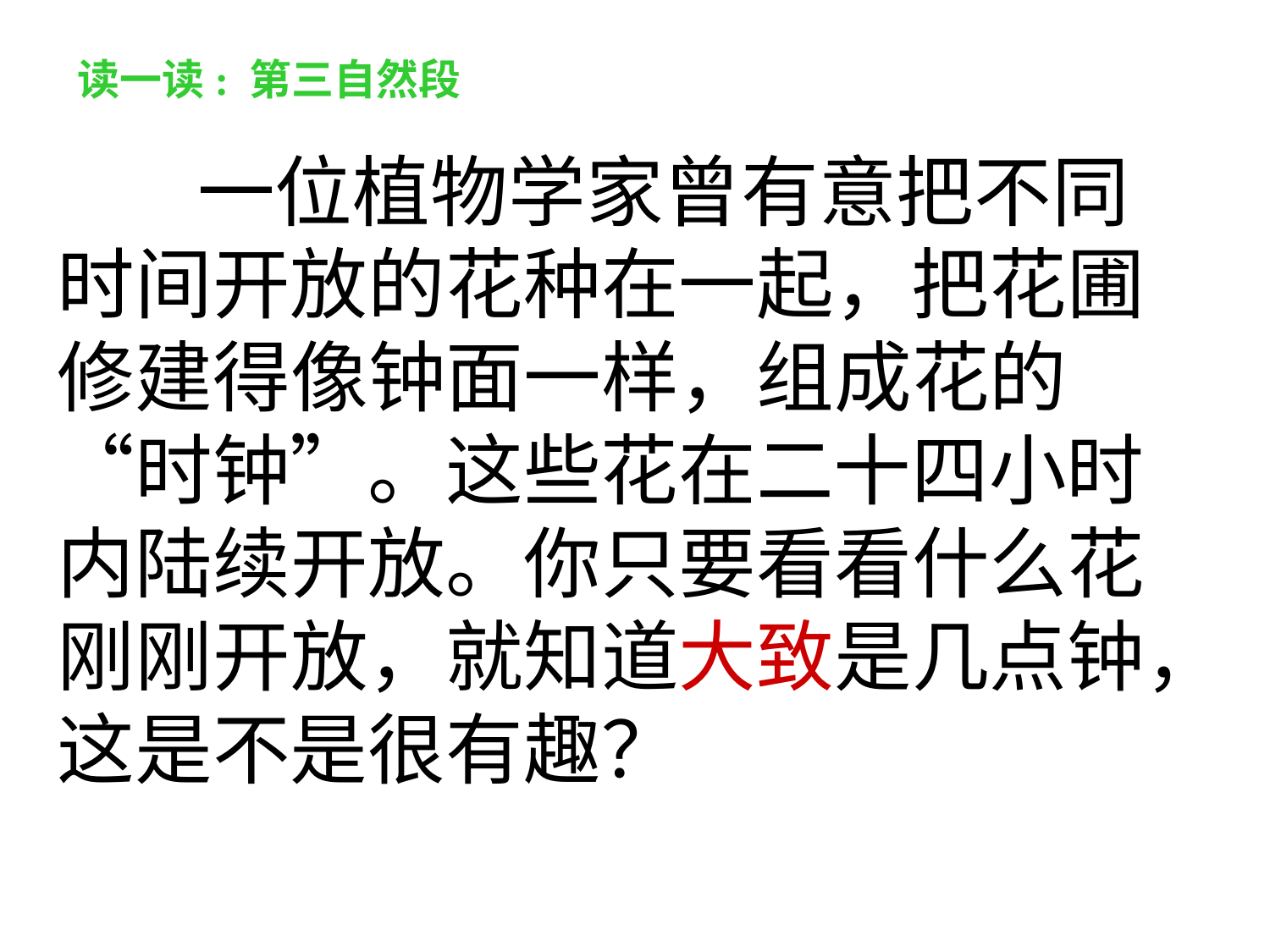

读一读: 第三自然段
       一位植物学家曾有意把不同时间开放的花种在一起，把花圃修建得像钟面一样，组成花的“时钟”。这些花在二十四小时内陆续开放。你只要看看什么花刚刚开放，就知道大致是几点钟，这是不是很有趣？